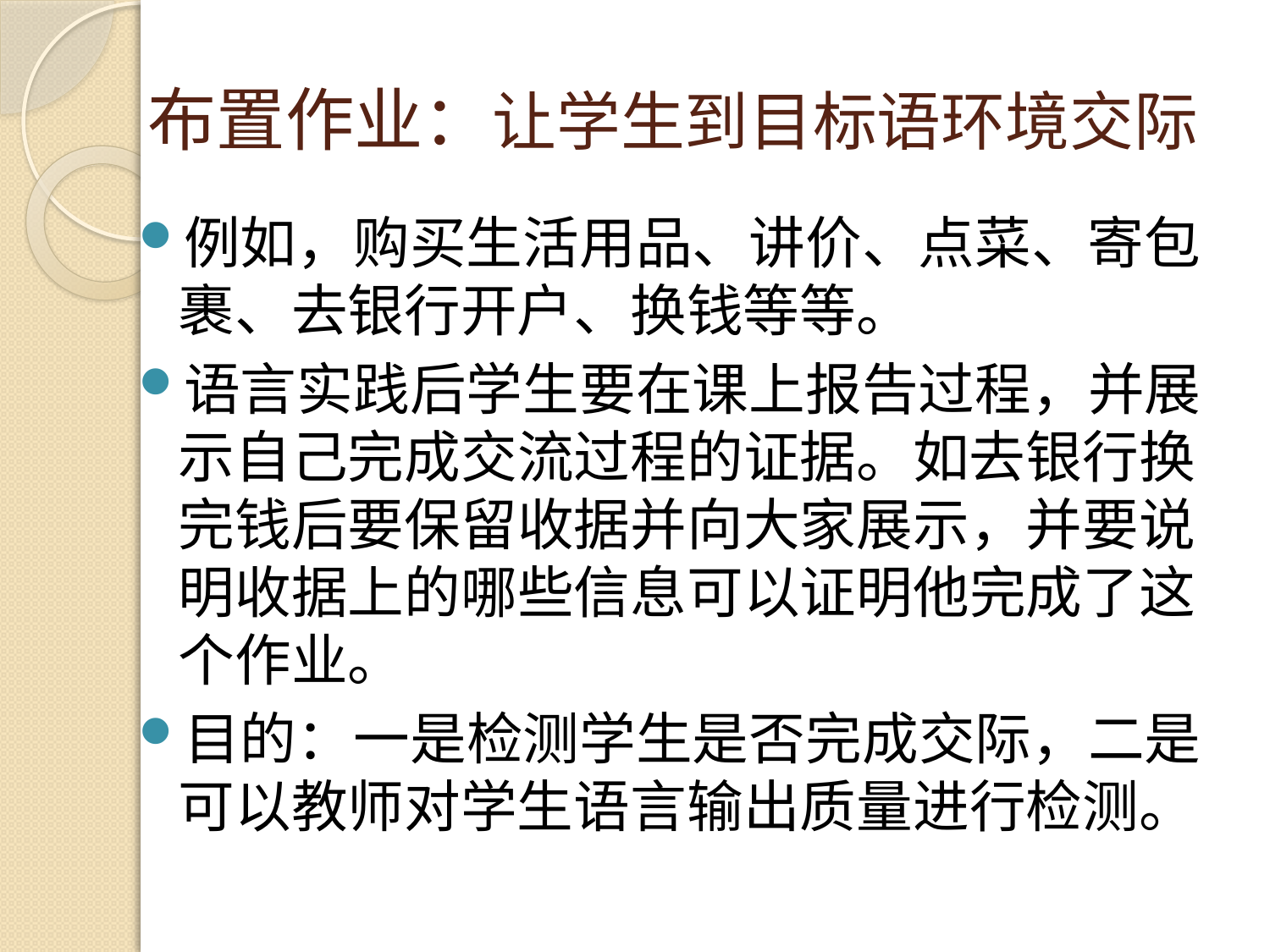

# 布置作业：让学生到目标语环境交际
例如，购买生活用品、讲价、点菜、寄包裹、去银行开户、换钱等等。
语言实践后学生要在课上报告过程，并展示自己完成交流过程的证据。如去银行换完钱后要保留收据并向大家展示，并要说明收据上的哪些信息可以证明他完成了这个作业。
目的：一是检测学生是否完成交际，二是可以教师对学生语言输出质量进行检测。